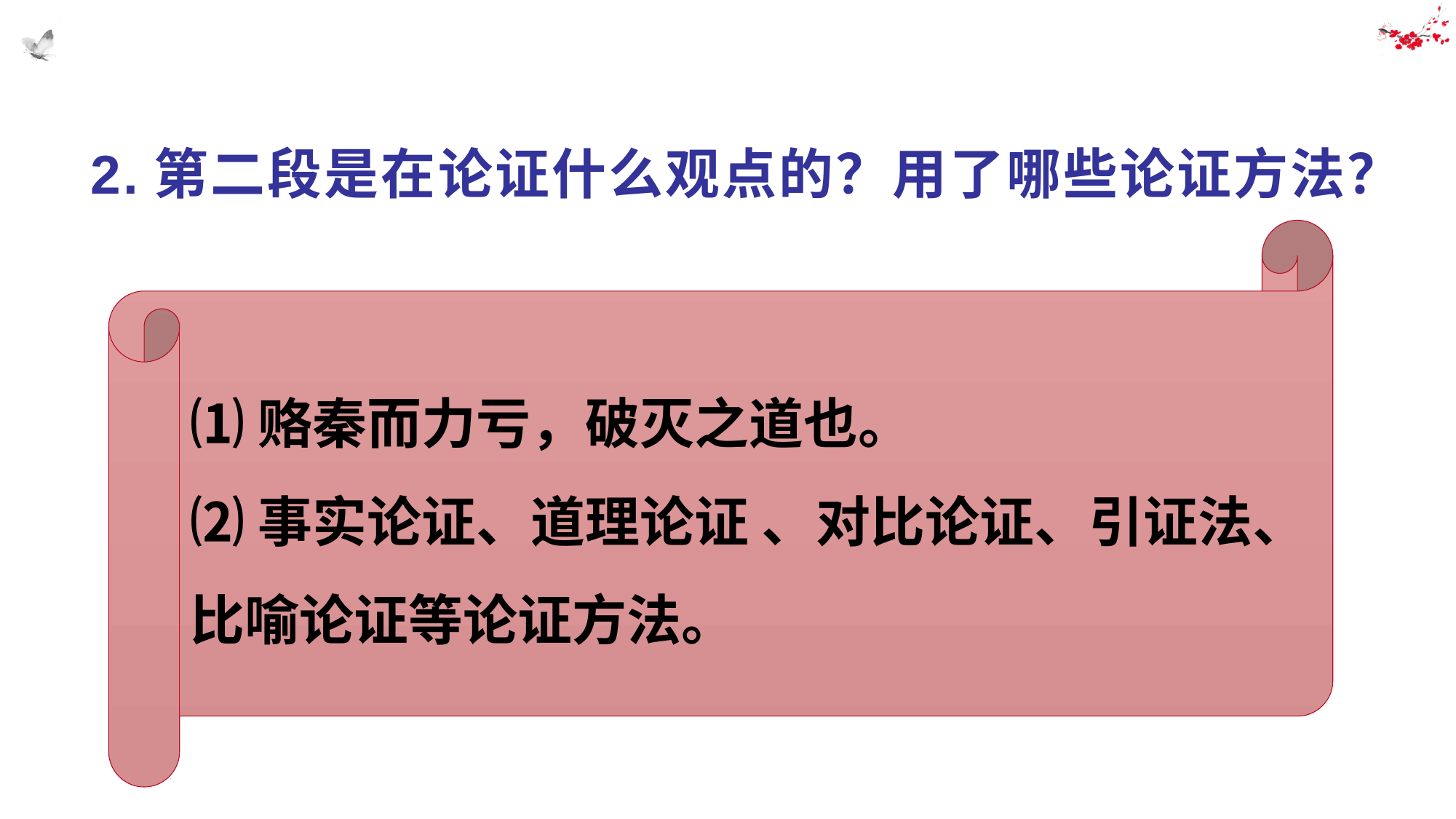

2.第二段是在论证什么观点的？用了哪些论证方法？

⑴赂秦而力亏，破灭之道也。
⑵事实论证、道理论证 、对比论证、引证法、比喻论证等论证方法。